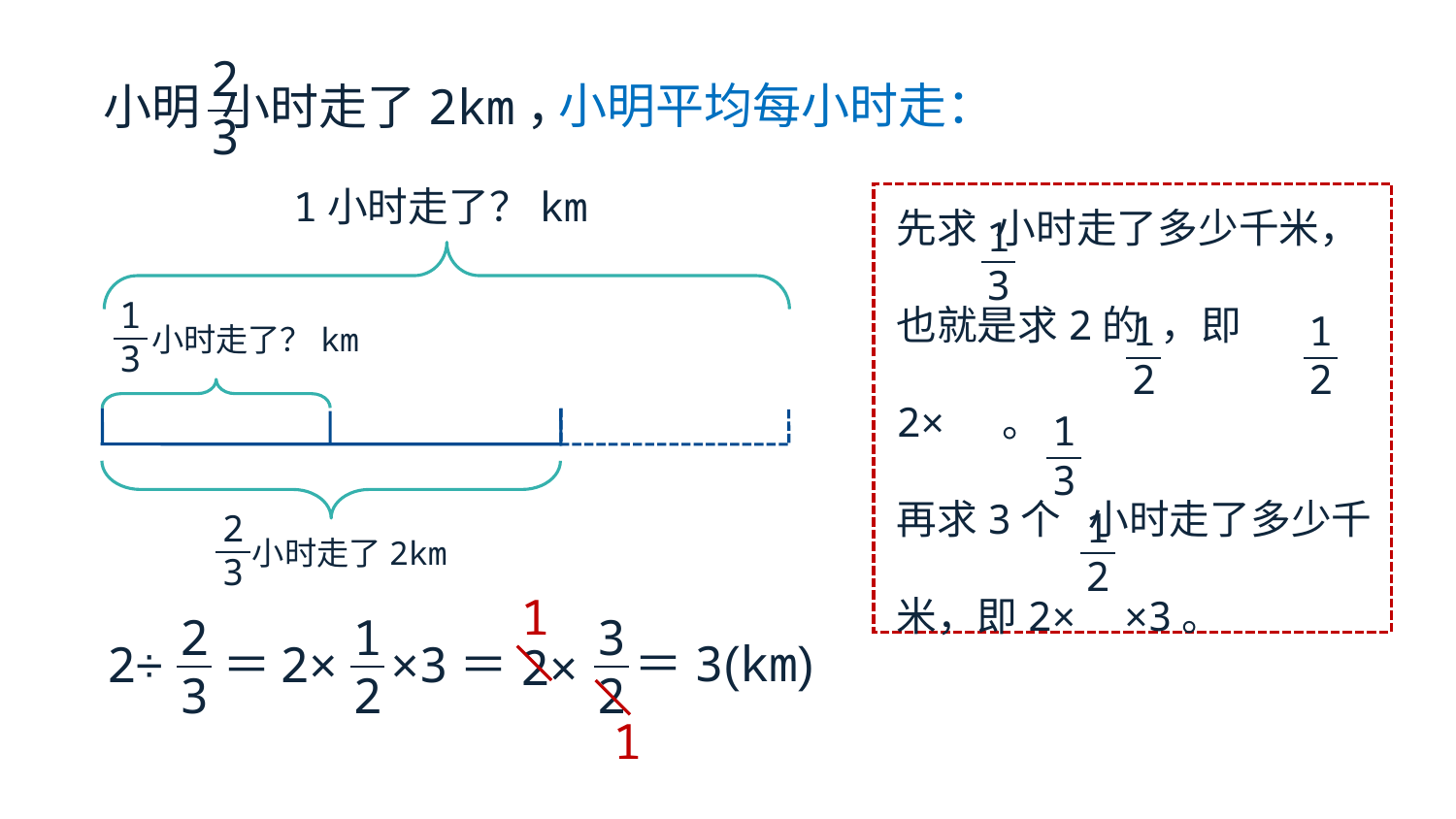

2
3
小明平均每小时走：
小明  小时走了2km，

1小时走了？km

先求  小时走了多少千米，也就是求2的  ，即2×  。
再求3个   小时走了多少千米，即2×  ×3。
1
3
1
2
1
2
1
3
1
2
1
3

小时走了？km

2
3
小时走了2km
1
2
3
2÷  ＝
1
2
2×  ×3＝
3
2
2×
＝3(km)
1